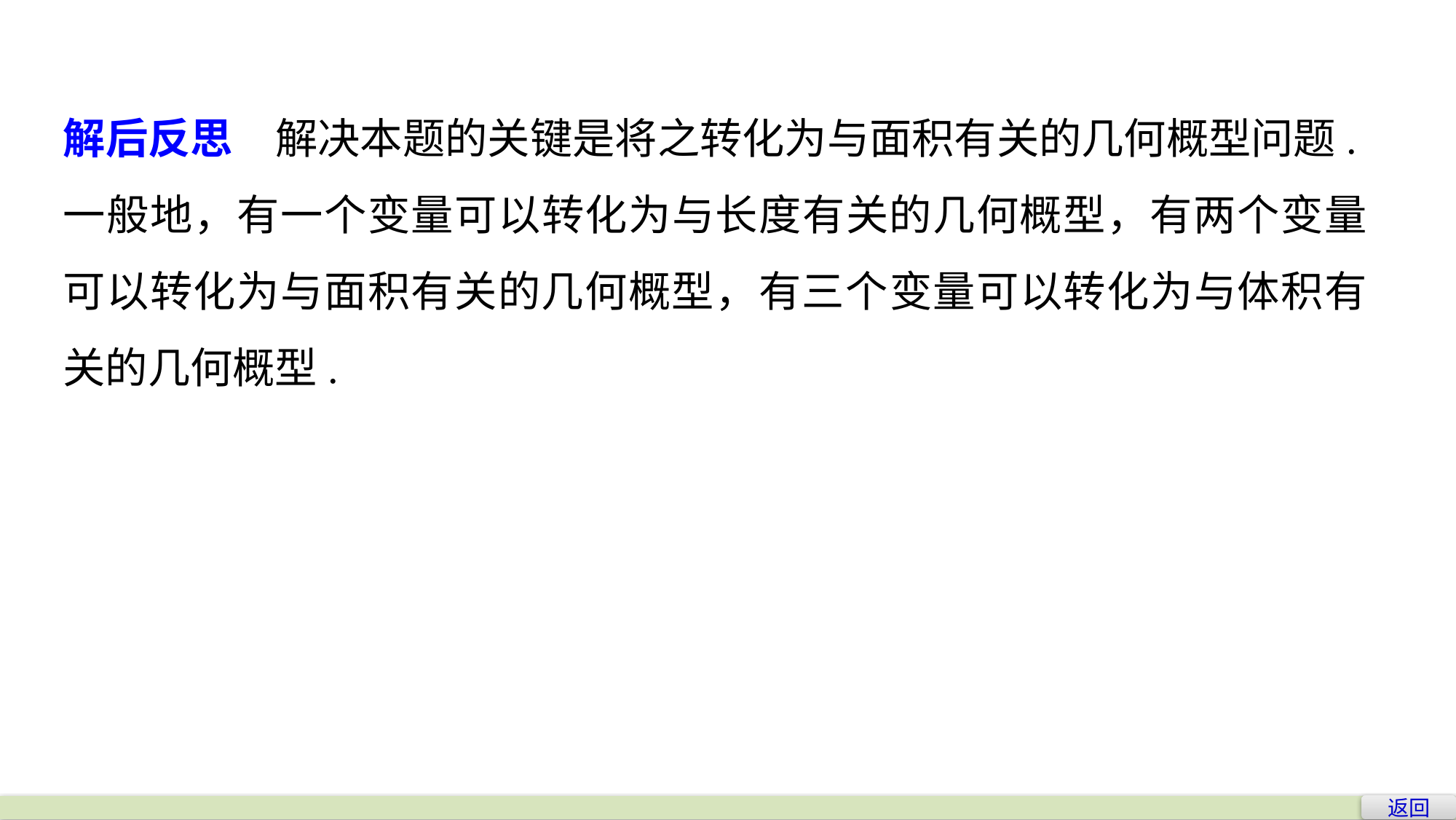

解后反思　解决本题的关键是将之转化为与面积有关的几何概型问题.一般地，有一个变量可以转化为与长度有关的几何概型，有两个变量可以转化为与面积有关的几何概型，有三个变量可以转化为与体积有关的几何概型.
返回